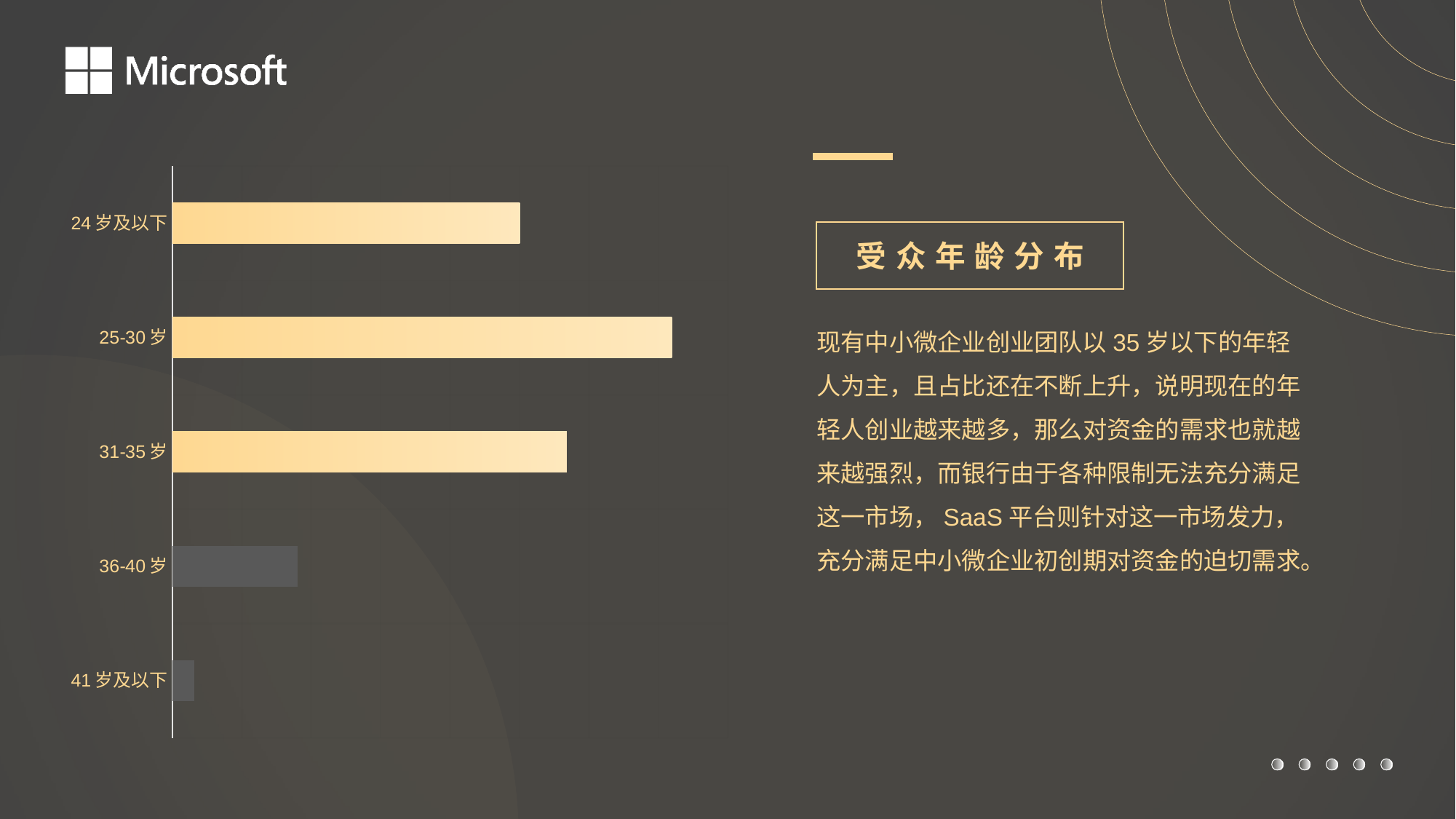

### Chart

| Category | 系列 1 |
|---|---|
| 41岁及以下 | 0.0158 |
| 36-40岁 | 0.0904 |
| 31-35岁 | 0.2839 |
| 25-30岁 | 0.3596 |
| 24岁及以下 | 0.2502 |
受众年龄分布
现有中小微企业创业团队以35岁以下的年轻人为主，且占比还在不断上升，说明现在的年轻人创业越来越多，那么对资金的需求也就越来越强烈，而银行由于各种限制无法充分满足这一市场，SaaS平台则针对这一市场发力，充分满足中小微企业初创期对资金的迫切需求。